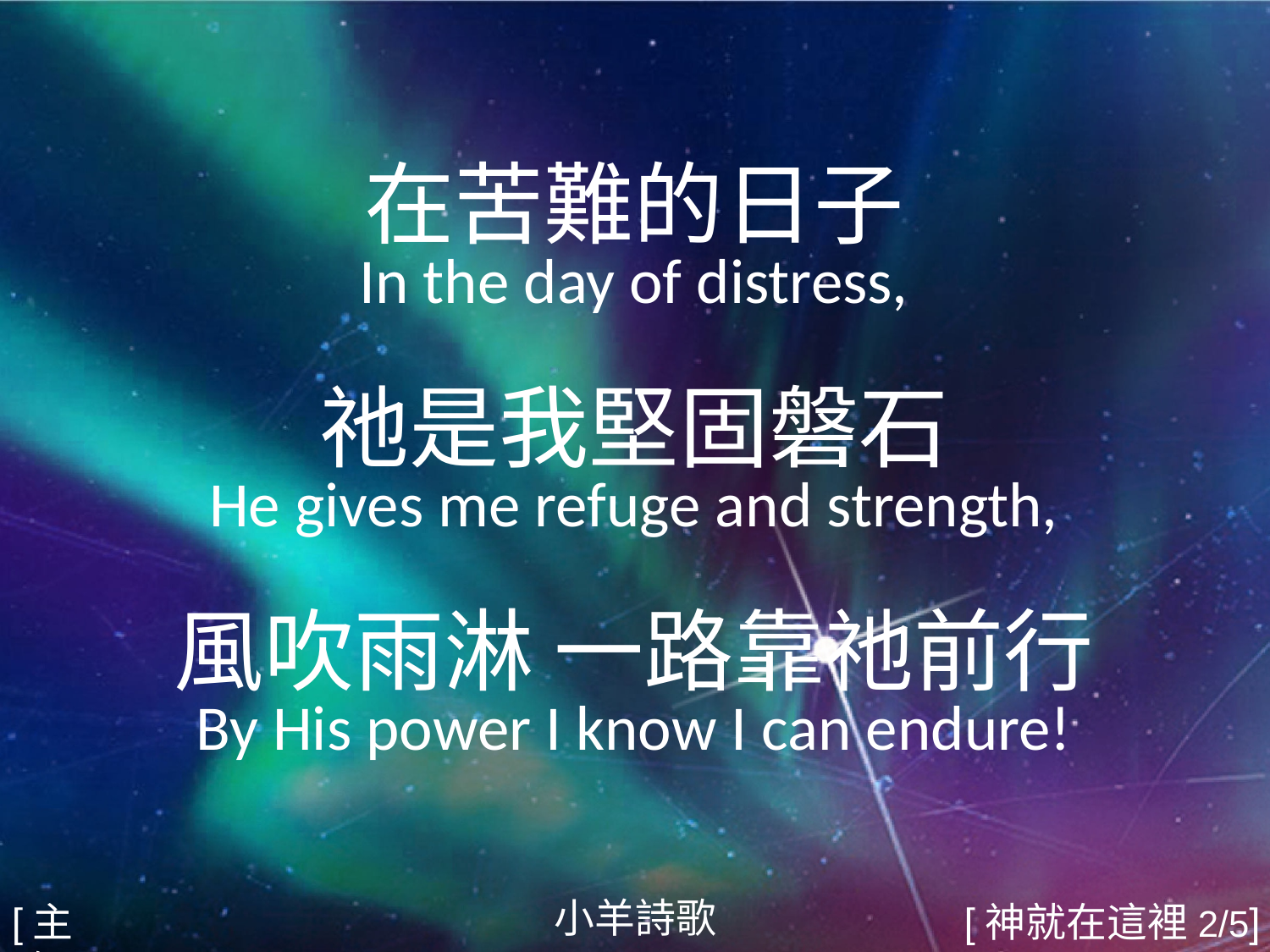

在苦難的日子
In the day of distress,

祂是我堅固磐石
He gives me refuge and strength,

風吹雨淋 一路靠祂前行
By His power I know I can endure!
#

小羊詩歌
[主歌]
[神就在這裡2/5]